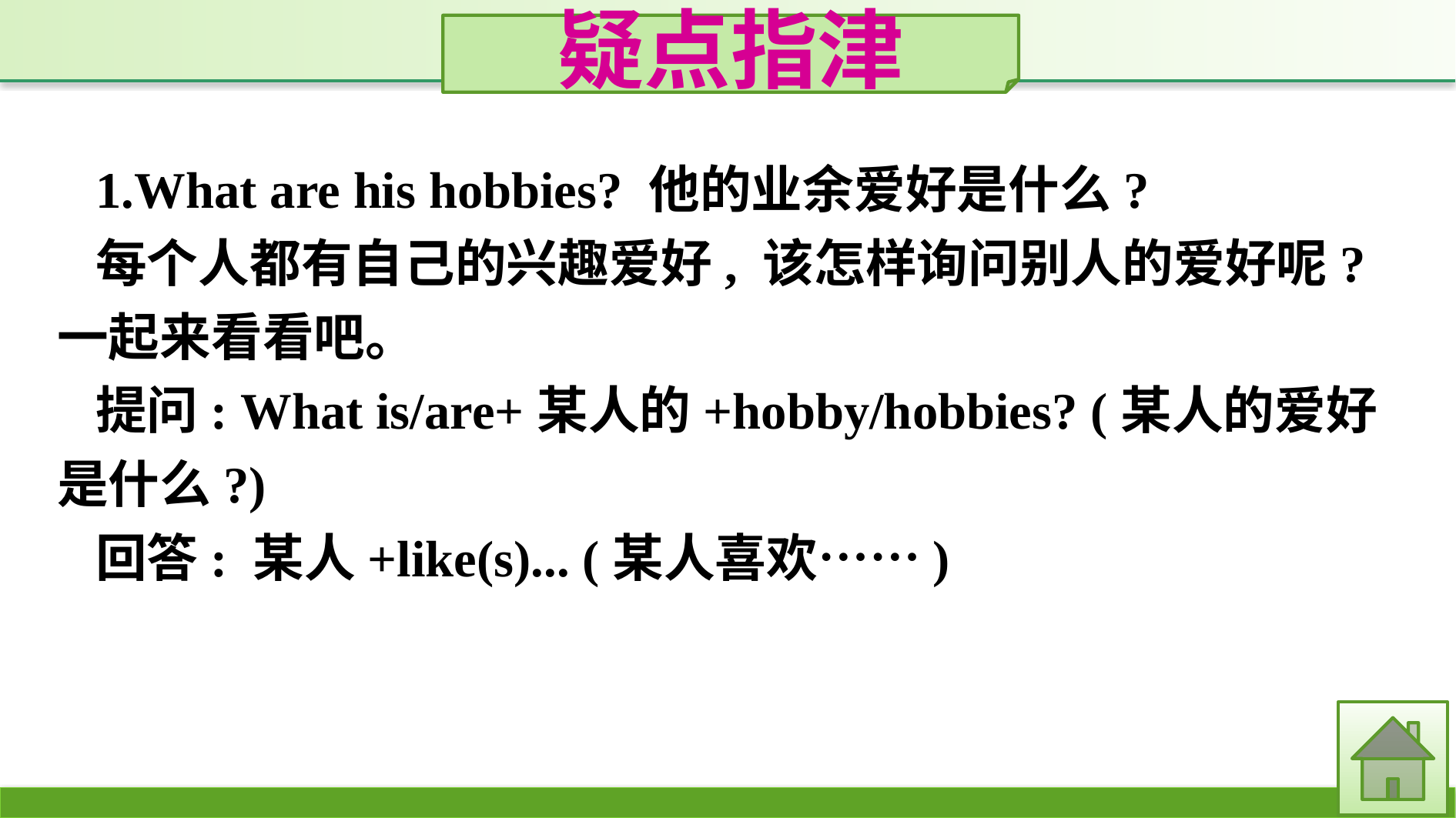

疑点指津
1.What are his hobbies? 他的业余爱好是什么?
每个人都有自己的兴趣爱好, 该怎样询问别人的爱好呢? 一起来看看吧。
提问: What is/are+某人的+hobby/hobbies? (某人的爱好是什么?)
回答: 某人+like(s)... (某人喜欢……)